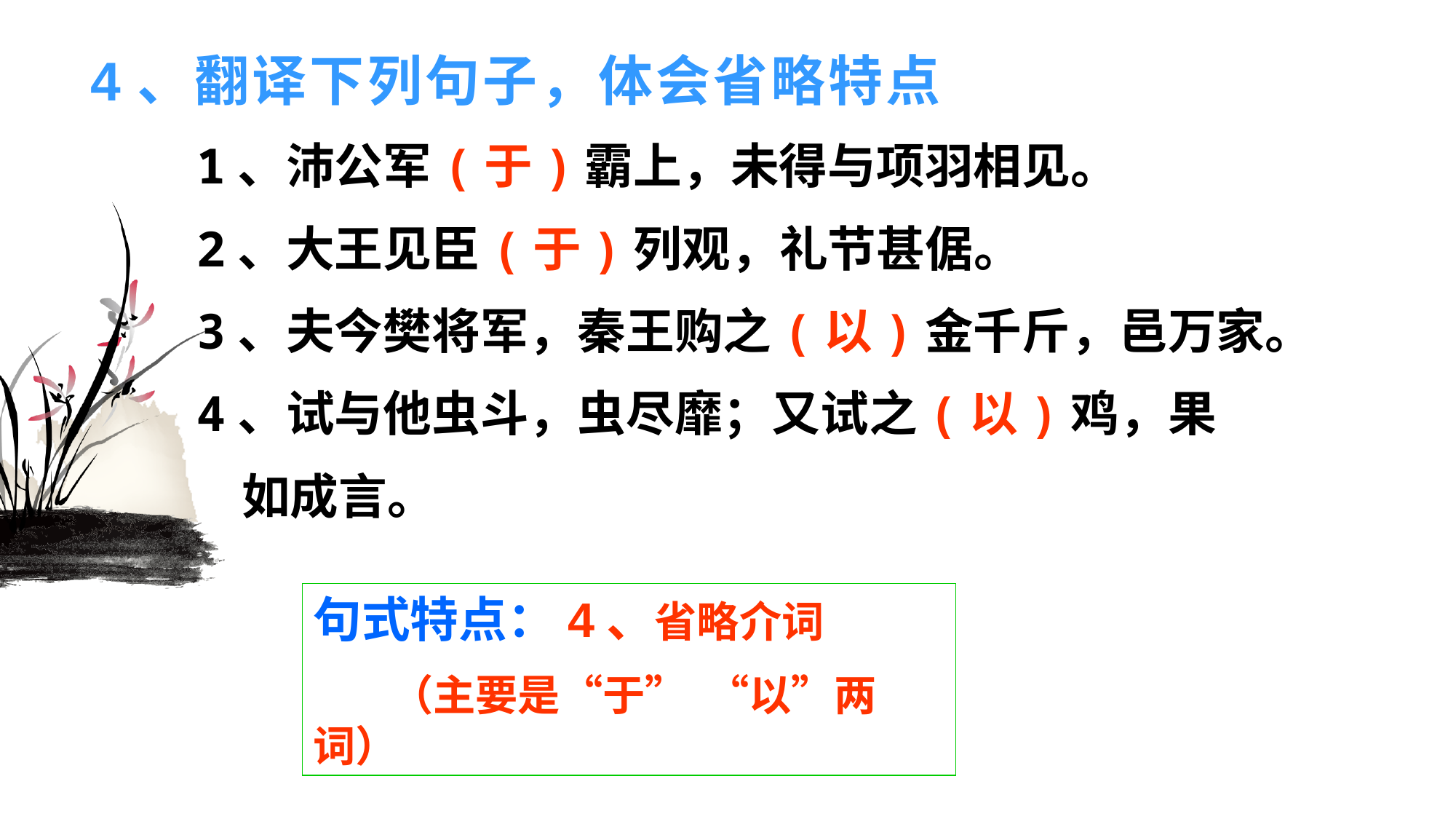

# 4、翻译下列句子，体会省略特点
1、沛公军(于)霸上，未得与项羽相见。
2、大王见臣(于)列观，礼节甚倨。
3、夫今樊将军，秦王购之(以)金千斤，邑万家。
4、试与他虫斗，虫尽靡；又试之(以)鸡，果
   如成言。
句式特点：4、省略介词
       （主要是“于”  “以”两词）